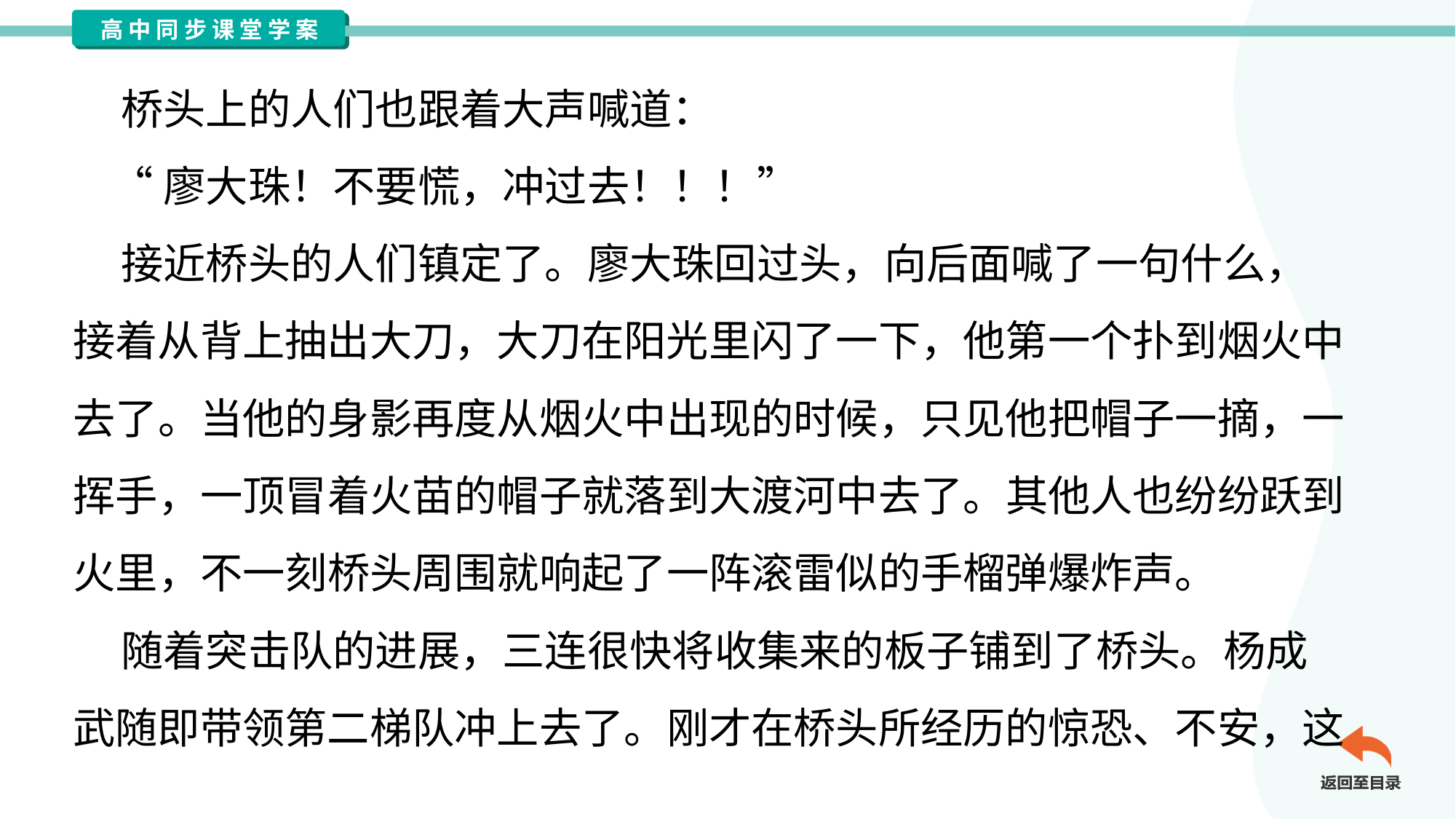

桥头上的人们也跟着大声喊道：
    “廖大珠！不要慌，冲过去！！！”
    接近桥头的人们镇定了。廖大珠回过头，向后面喊了一句什么，
接着从背上抽出大刀，大刀在阳光里闪了一下，他第一个扑到烟火中
去了。当他的身影再度从烟火中出现的时候，只见他把帽子一摘，一
挥手，一顶冒着火苗的帽子就落到大渡河中去了。其他人也纷纷跃到
火里，不一刻桥头周围就响起了一阵滚雷似的手榴弹爆炸声。
    随着突击队的进展，三连很快将收集来的板子铺到了桥头。杨成
武随即带领第二梯队冲上去了。刚才在桥头所经历的惊恐、不安，这